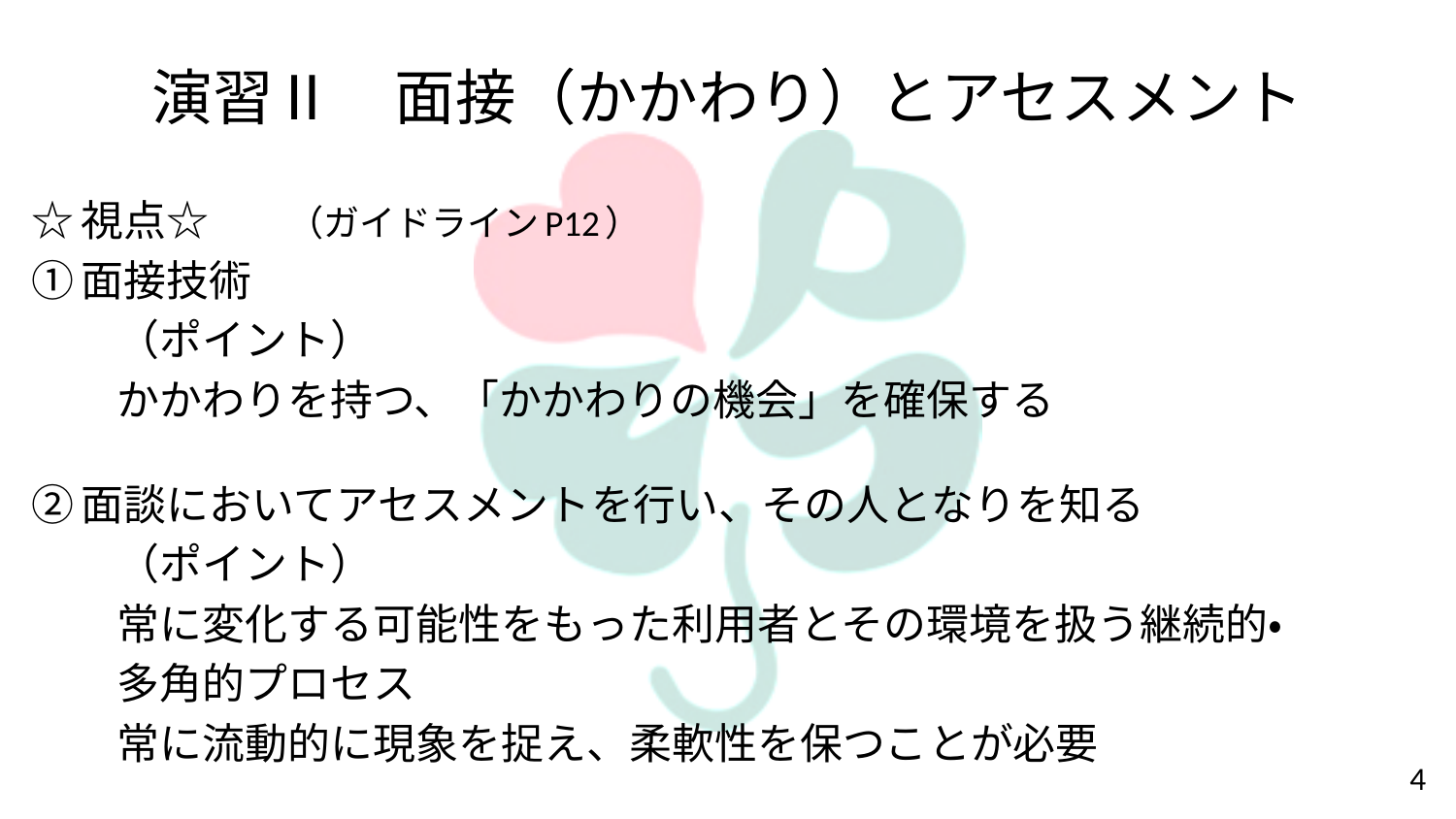

# 演習Ⅱ　面接（かかわり）とアセスメント
☆視点☆　　（ガイドラインP12）
①面接技術
　　（ポイント）
　　かかわりを持つ、「かかわりの機会」を確保する

②面談においてアセスメントを行い、その人となりを知る
　　（ポイント）
　　常に変化する可能性をもった利用者とその環境を扱う継続的・
　　多角的プロセス
　　常に流動的に現象を捉え、柔軟性を保つことが必要
4